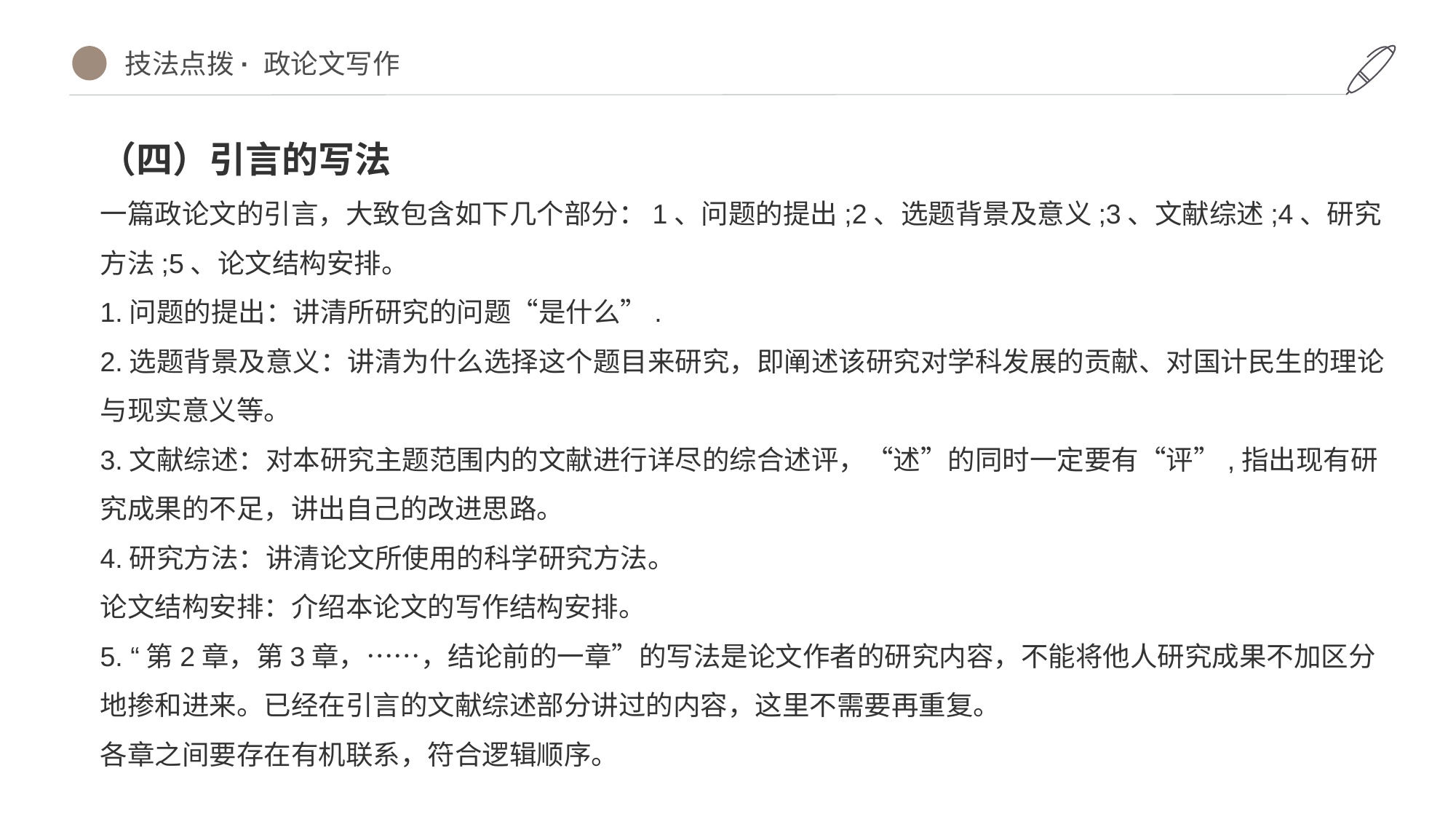

技法点拨· 政论文写作

（四）引言的写法
一篇政论文的引言，大致包含如下几个部分：1、问题的提出;2、选题背景及意义;3、文献综述;4、研究方法;5、论文结构安排。
1.问题的提出：讲清所研究的问题“是什么”.
2.选题背景及意义：讲清为什么选择这个题目来研究，即阐述该研究对学科发展的贡献、对国计民生的理论与现实意义等。
3.文献综述：对本研究主题范围内的文献进行详尽的综合述评，“述”的同时一定要有“评”,指出现有研究成果的不足，讲出自己的改进思路。
4.研究方法：讲清论文所使用的科学研究方法。
论文结构安排：介绍本论文的写作结构安排。
5. “第2章，第3章，……，结论前的一章”的写法是论文作者的研究内容，不能将他人研究成果不加区分地掺和进来。已经在引言的文献综述部分讲过的内容，这里不需要再重复。
各章之间要存在有机联系，符合逻辑顺序。